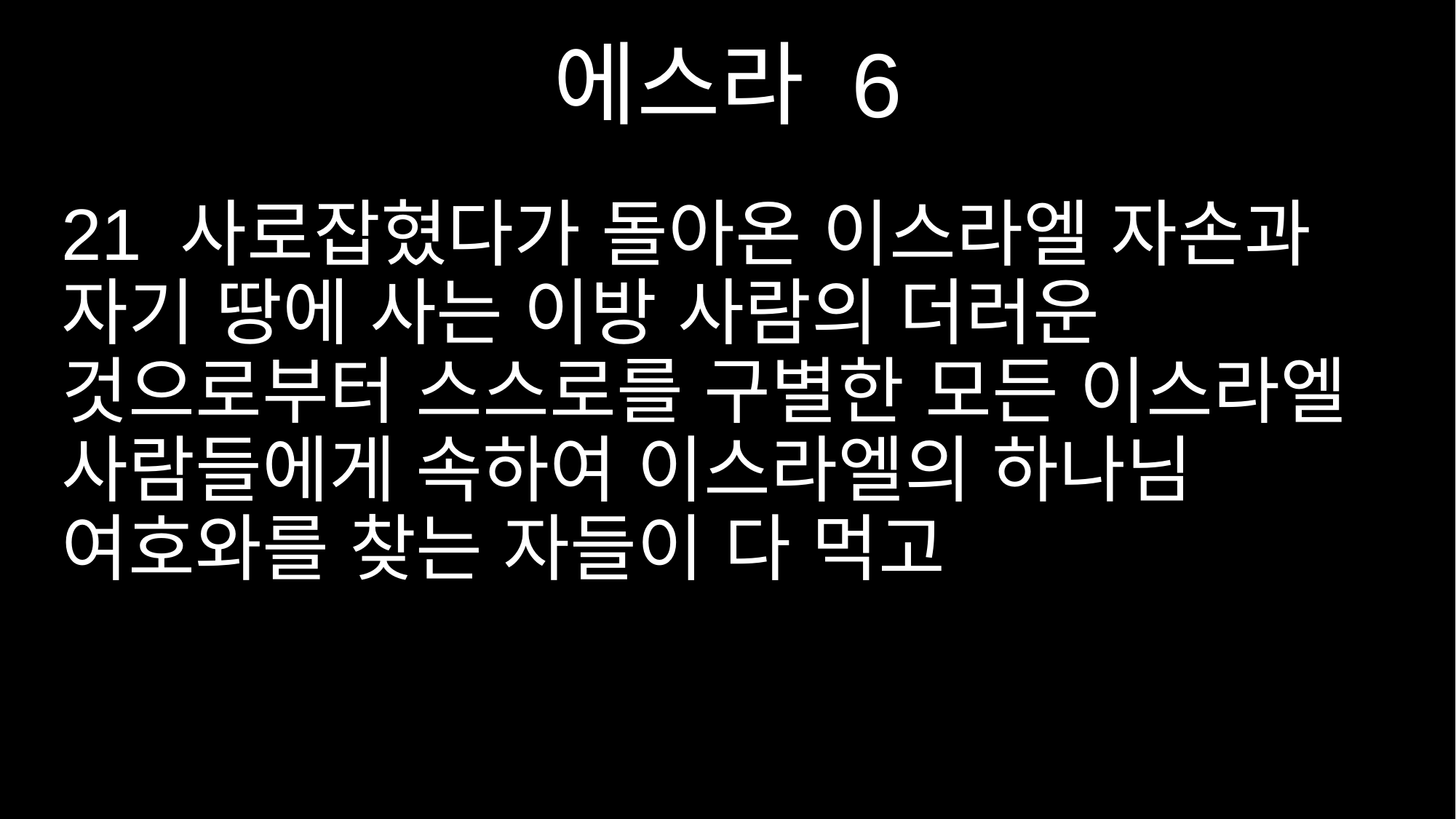

에스라 6
21 사로잡혔다가 돌아온 이스라엘 자손과 자기 땅에 사는 이방 사람의 더러운 것으로부터 스스로를 구별한 모든 이스라엘 사람들에게 속하여 이스라엘의 하나님 여호와를 찾는 자들이 다 먹고